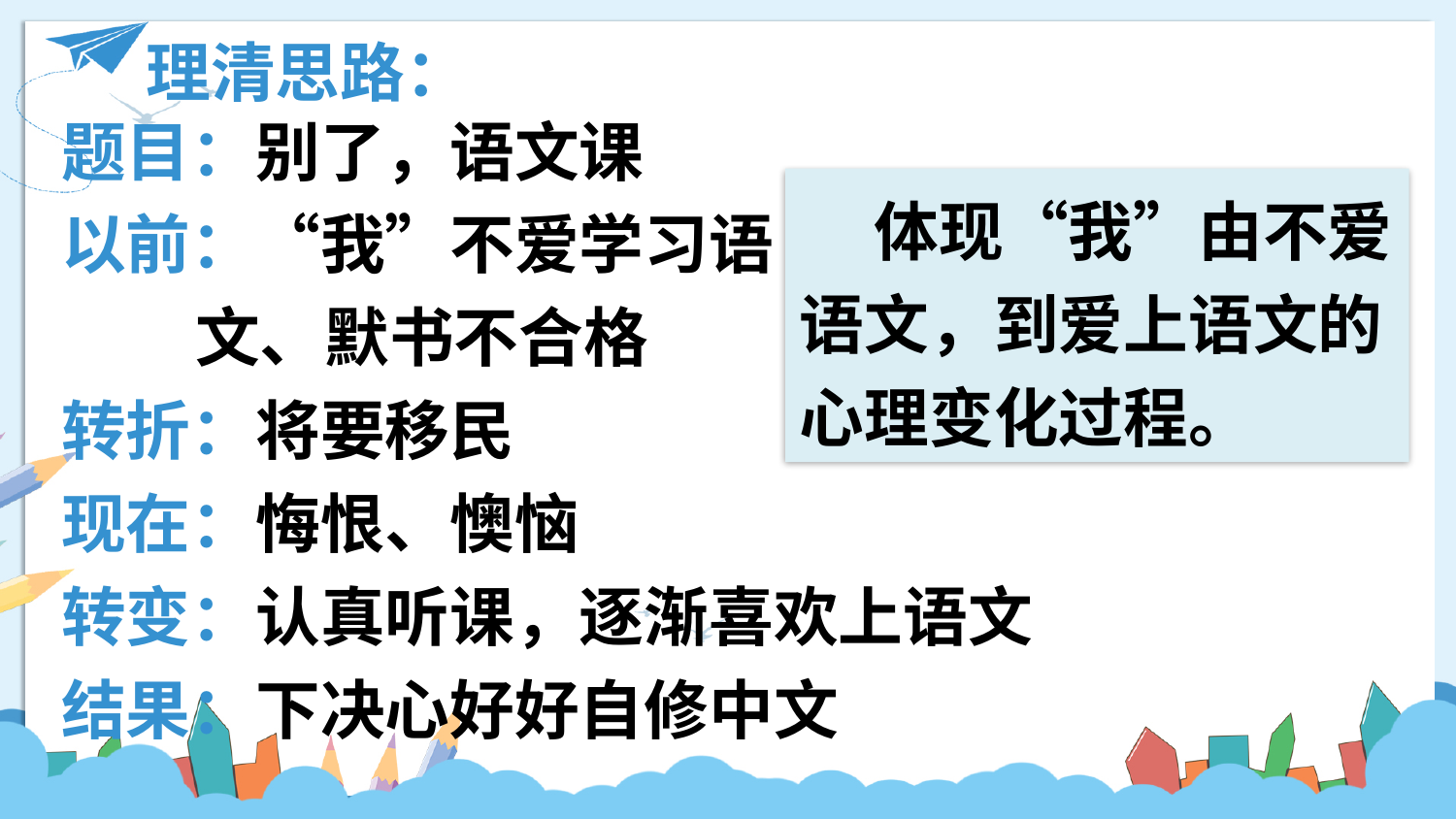

理清思路：
题目：别了，语文课
以前：“我”不爱学习语
        文、默书不合格
转折：将要移民
现在：悔恨、懊恼
转变：认真听课，逐渐喜欢上语文
结果：下决心好好自修中文
    体现“我”由不爱语文，到爱上语文的心理变化过程。